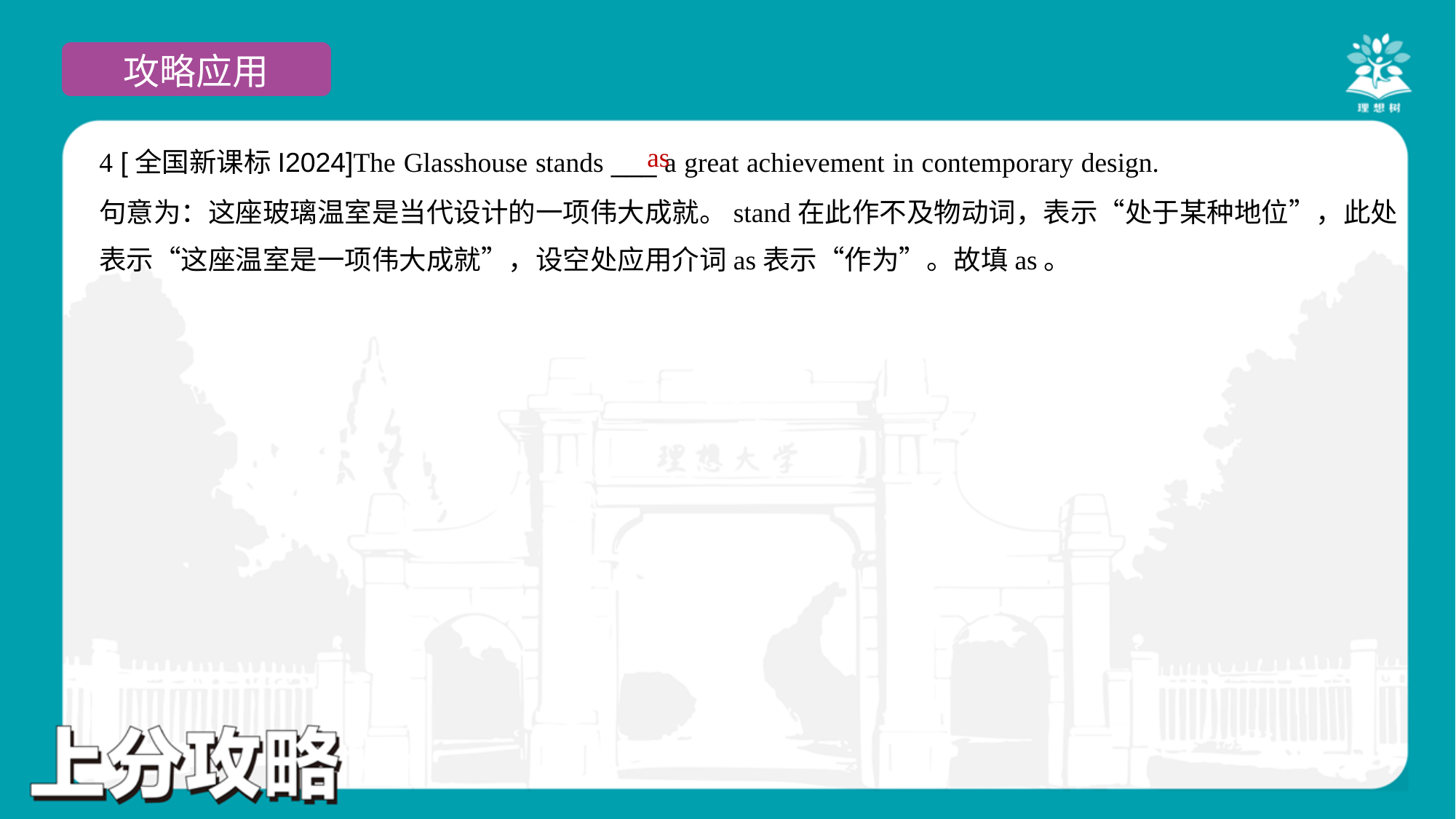

as
4 [全国新课标I2024]The Glasshouse stands ___ a great achievement in contemporary design.
句意为：这座玻璃温室是当代设计的一项伟大成就。stand在此作不及物动词，表示“处于某种地位”，此处
表示“这座温室是一项伟大成就”，设空处应用介词as表示“作为”。故填as。